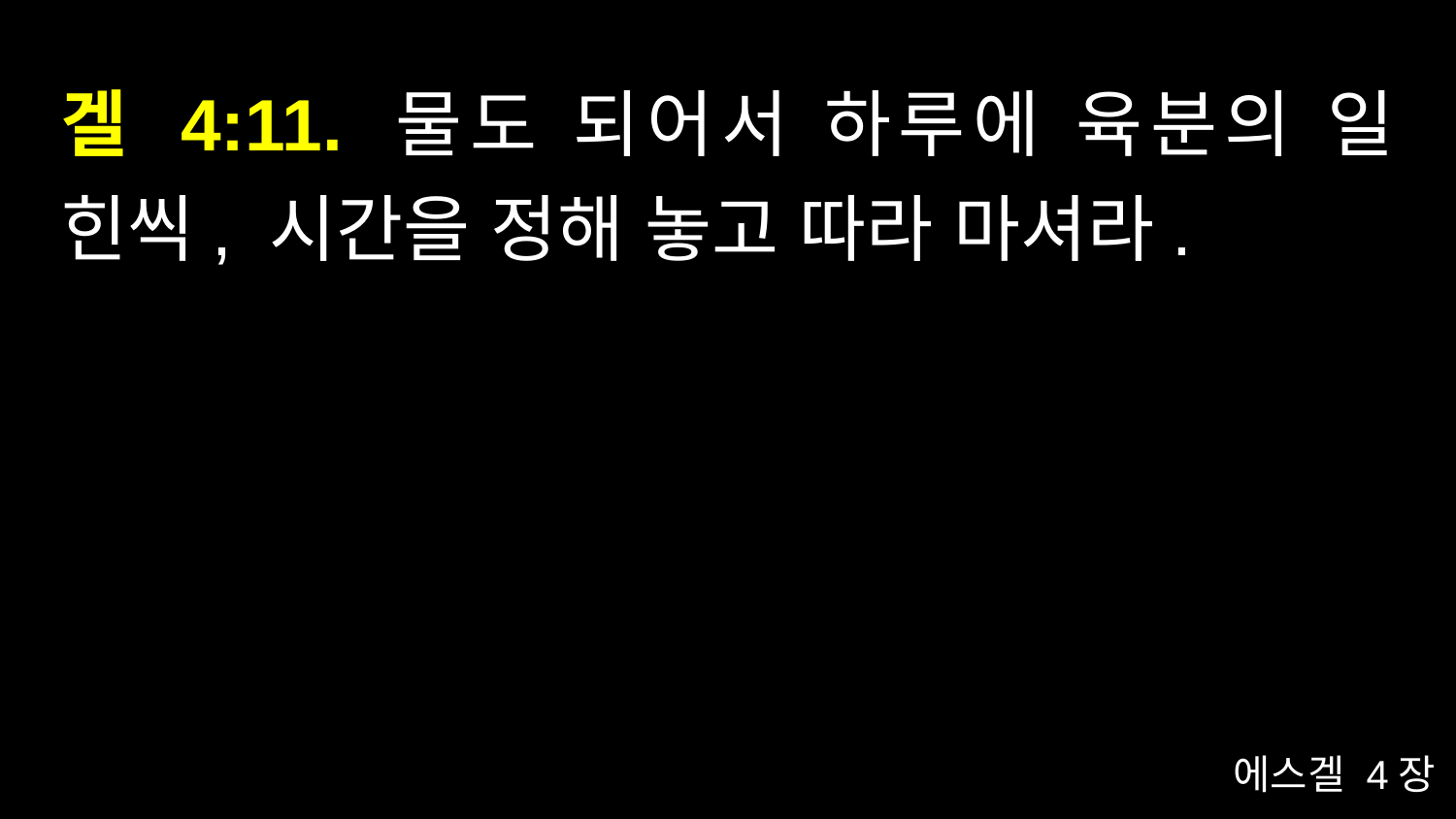

# 겔 4:11. 물도 되어서 하루에 육분의 일 힌씩, 시간을 정해 놓고 따라 마셔라.
에스겔 4장